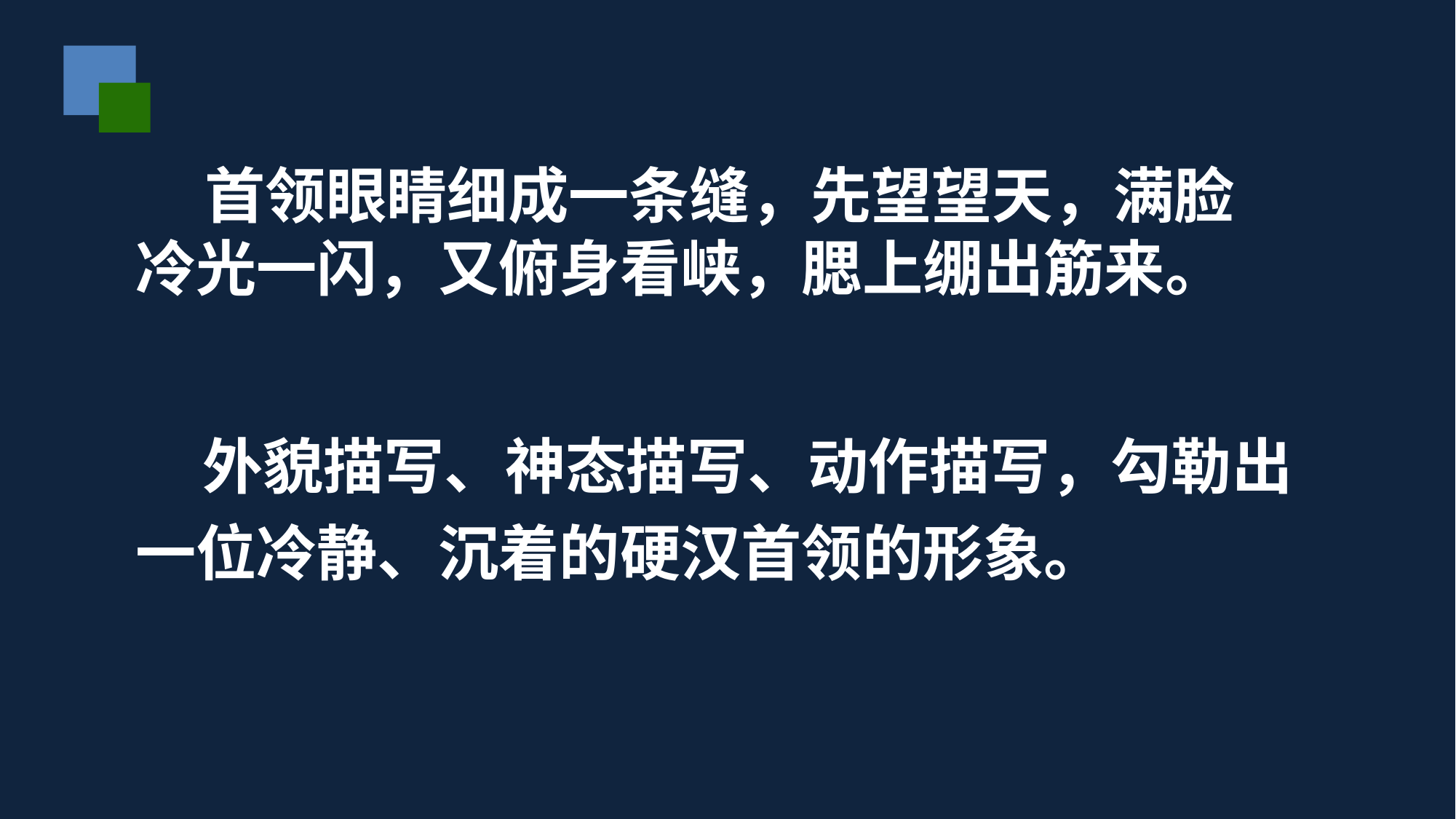

首领眼睛细成一条缝，先望望天，满脸冷光一闪，又俯身看峡，腮上绷出筋来。
     外貌描写、神态描写、动作描写，勾勒出一位冷静、沉着的硬汉首领的形象。